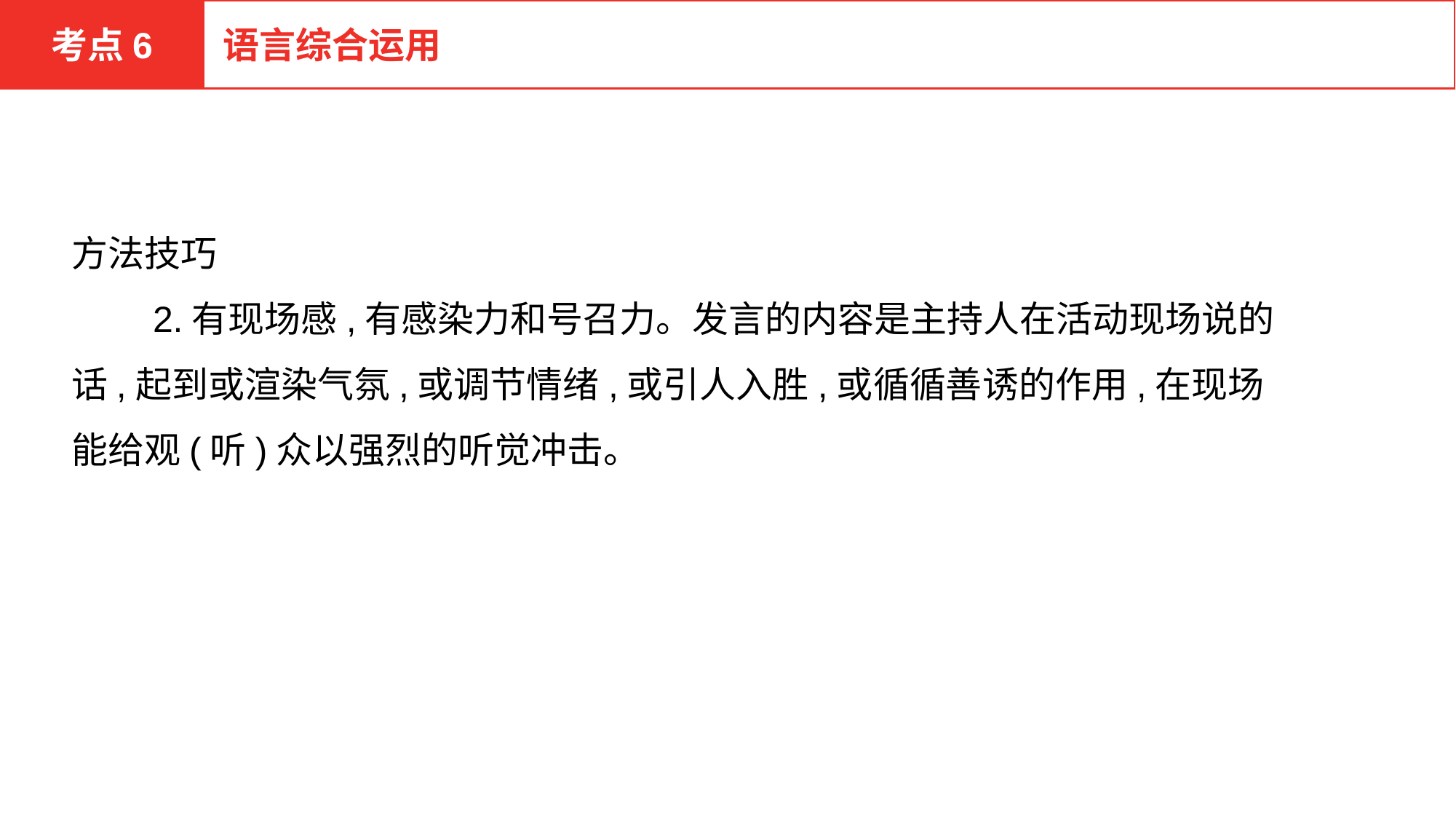

考点6
语言综合运用
方法技巧
　　2.有现场感,有感染力和号召力。发言的内容是主持人在活动现场说的话,起到或渲染气氛,或调节情绪,或引人入胜,或循循善诱的作用,在现场能给观(听)众以强烈的听觉冲击。